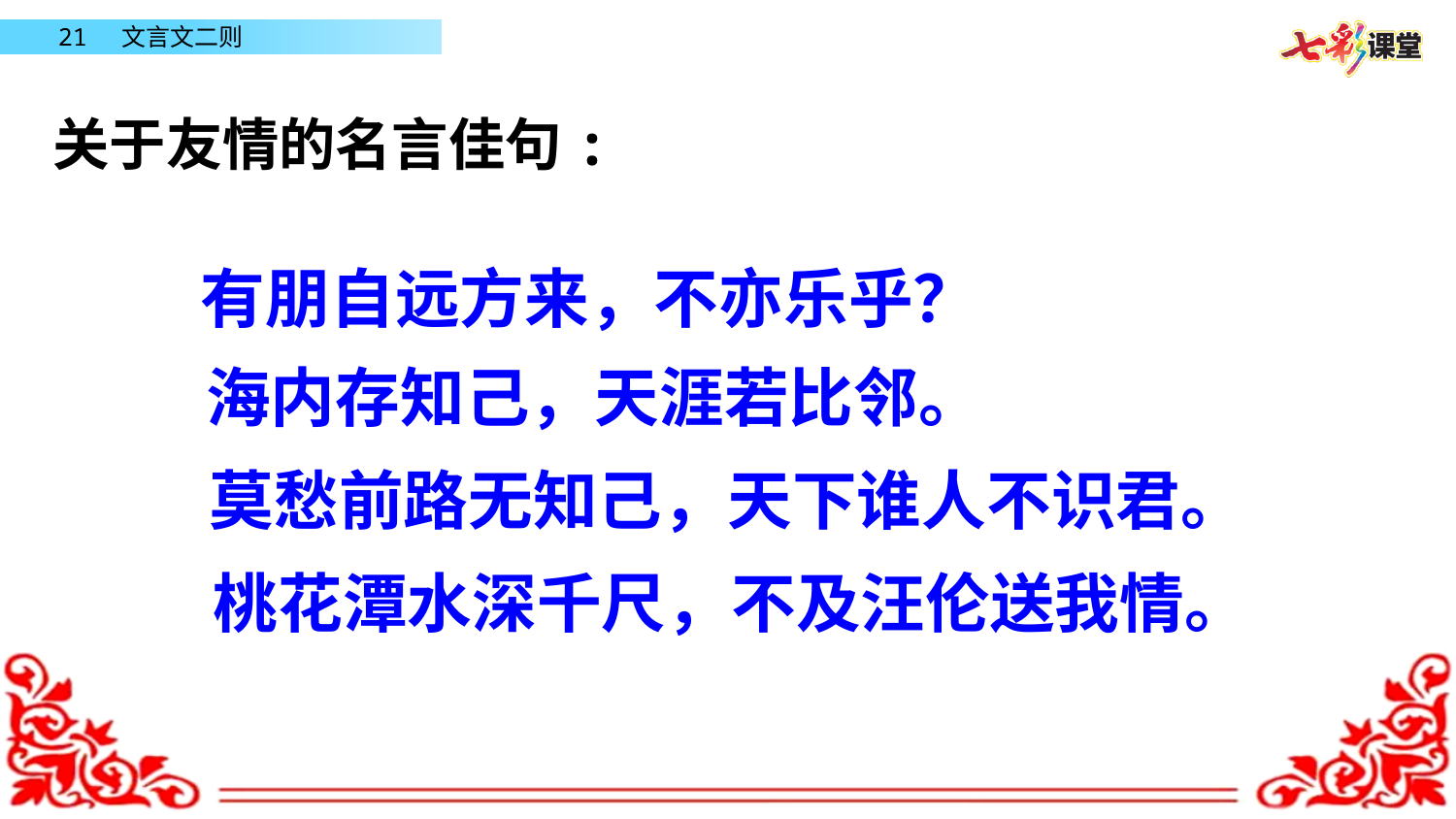

关于友情的名言佳句:
有朋自远方来，不亦乐乎？
海内存知己，天涯若比邻。
莫愁前路无知己，天下谁人不识君。
桃花潭水深千尺，不及汪伦送我情。